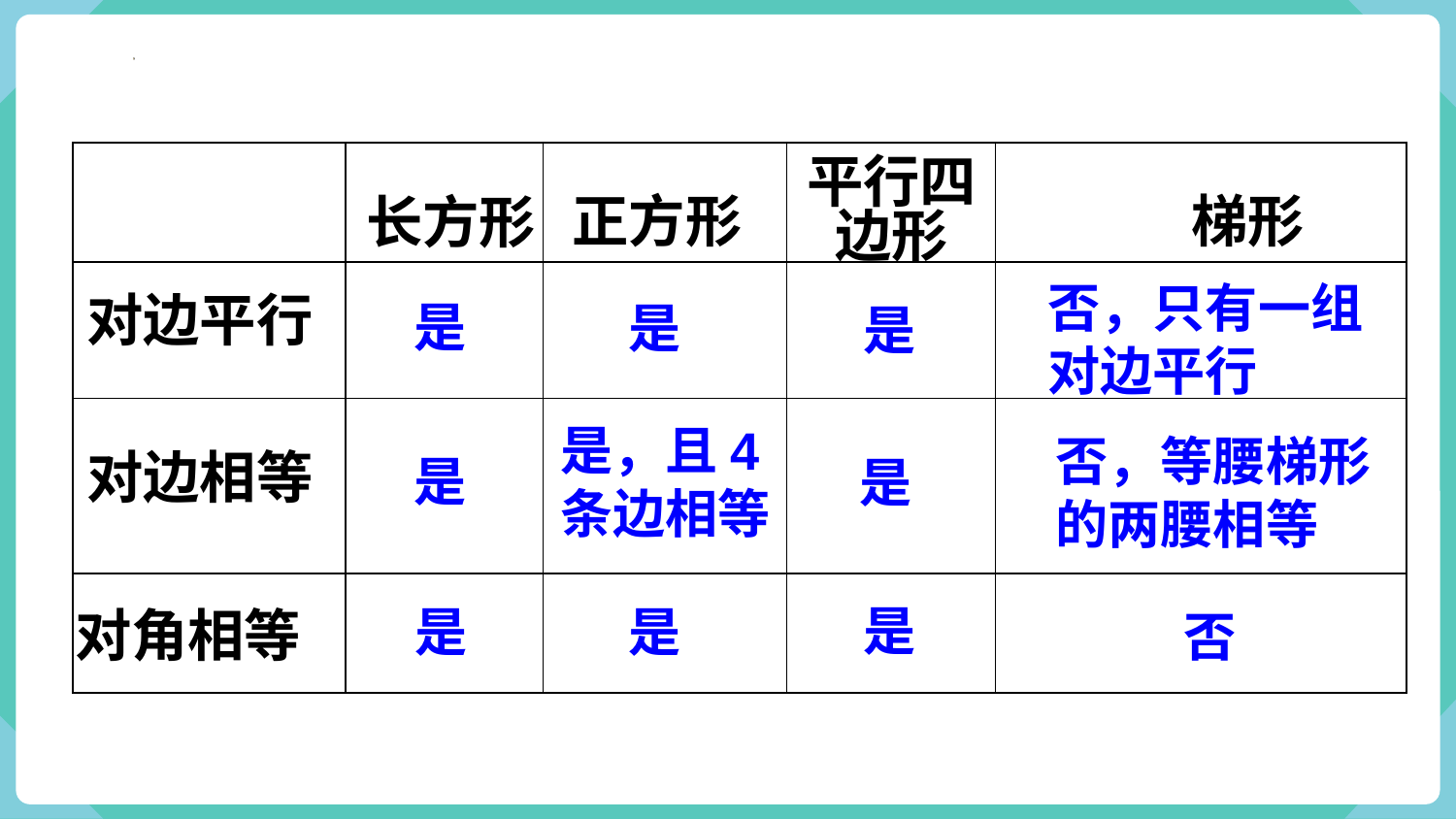

|  |  |  |  |  |
| --- | --- | --- | --- | --- |
|  |  |  |  |  |
|  |  |  |  |  |
|  |  |  |  |  |
平行四边形
正方形
梯形
长方形
否，只有一组对边平行
对边平行
是
是
是
是，且4条边相等
否，等腰梯形的两腰相等
对边相等
是
是
是
是
对角相等
是
否